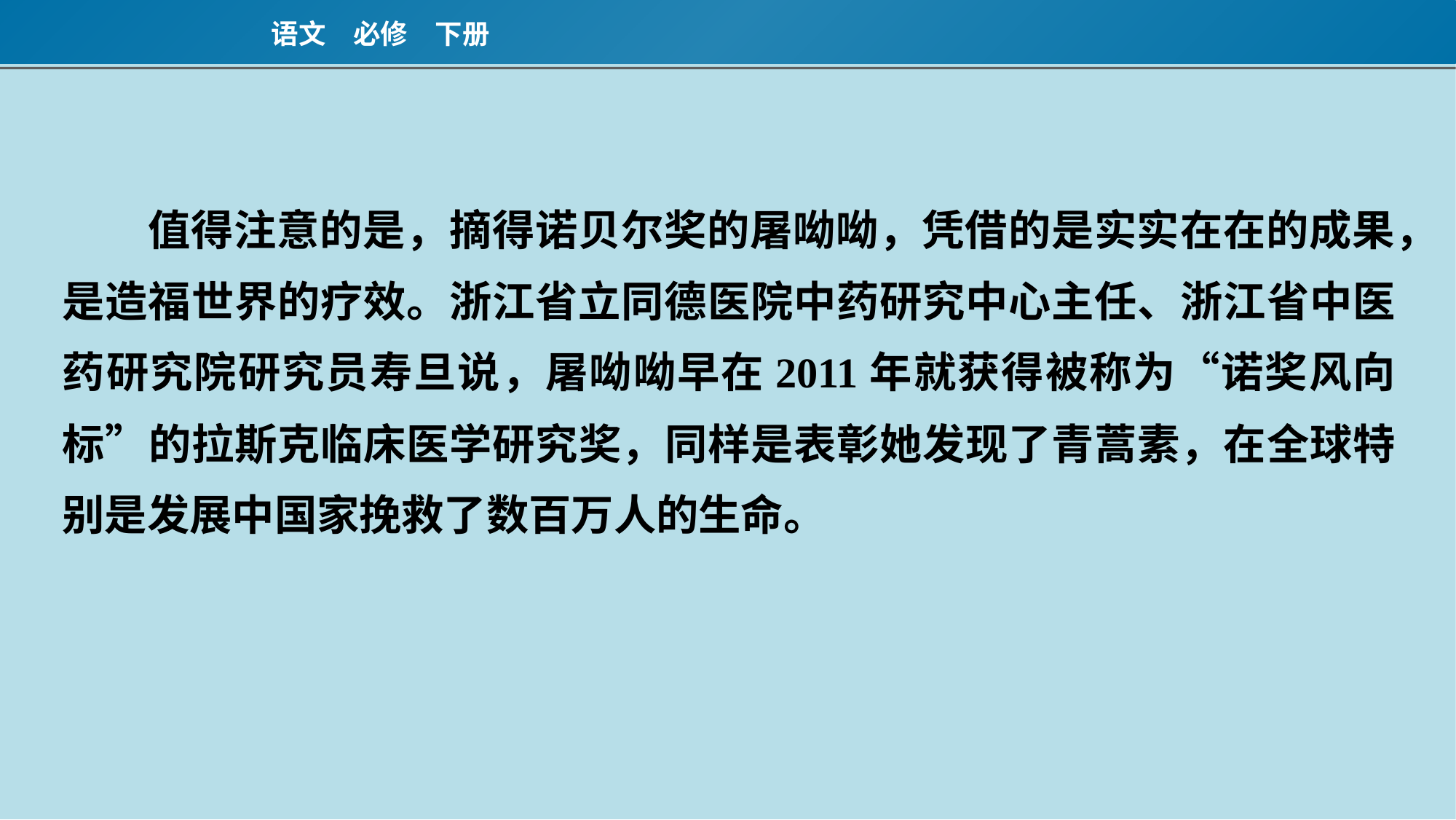

值得注意的是，摘得诺贝尔奖的屠呦呦，凭借的是实实在在的成果，是造福世界的疗效。浙江省立同德医院中药研究中心主任、浙江省中医药研究院研究员寿旦说，屠呦呦早在2011年就获得被称为“诺奖风向标”的拉斯克临床医学研究奖，同样是表彰她发现了青蒿素，在全球特别是发展中国家挽救了数百万人的生命。